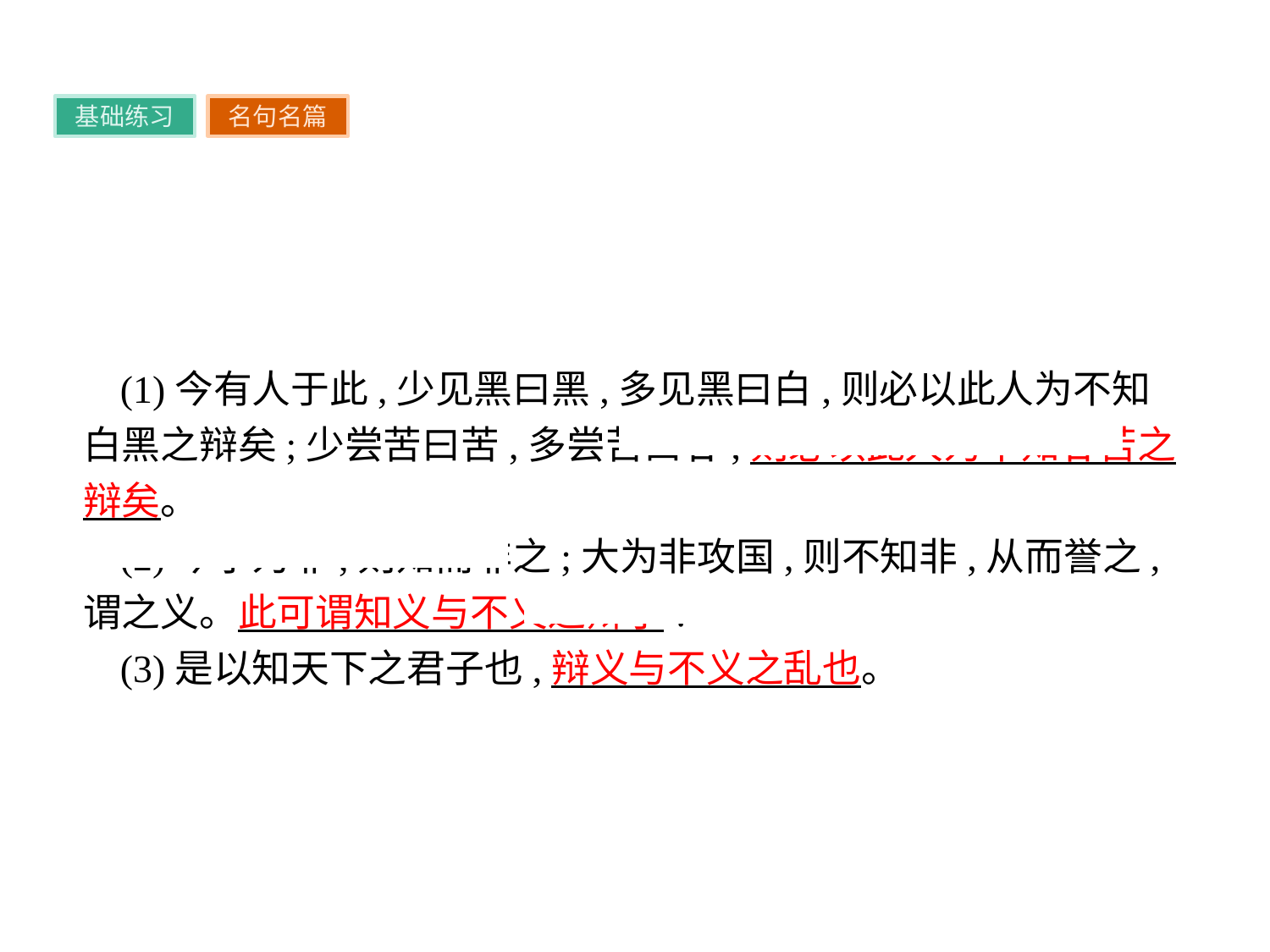

基础练习
名句名篇
(1)今有人于此,少见黑曰黑,多见黑曰白,则必以此人为不知白黑之辩矣;少尝苦曰苦,多尝苦曰甘,则必以此人为不知甘苦之辩矣。
(2)今小为非,则知而非之;大为非攻国,则不知非,从而誉之,谓之义。此可谓知义与不义之辩乎?
(3)是以知天下之君子也,辩义与不义之乱也。